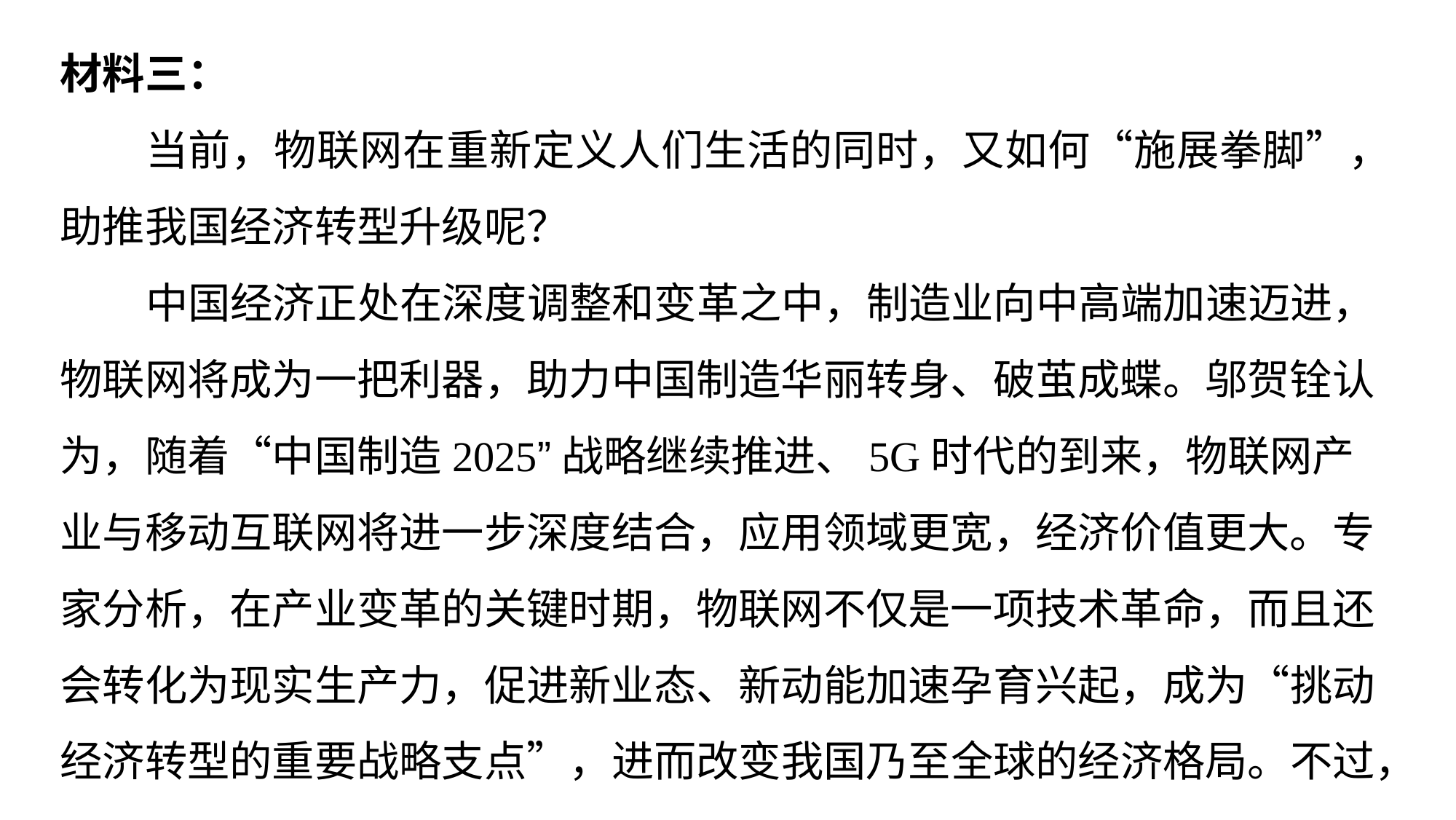

材料三：
当前，物联网在重新定义人们生活的同时，又如何“施展拳脚”，助推我国经济转型升级呢？
中国经济正处在深度调整和变革之中，制造业向中高端加速迈进，物联网将成为一把利器，助力中国制造华丽转身、破茧成蝶。邬贺铨认为，随着“中国制造2025”战略继续推进、5G时代的到来，物联网产业与移动互联网将进一步深度结合，应用领域更宽，经济价值更大。专家分析，在产业变革的关键时期，物联网不仅是一项技术革命，而且还会转化为现实生产力，促进新业态、新动能加速孕育兴起，成为“挑动经济转型的重要战略支点”，进而改变我国乃至全球的经济格局。不过，